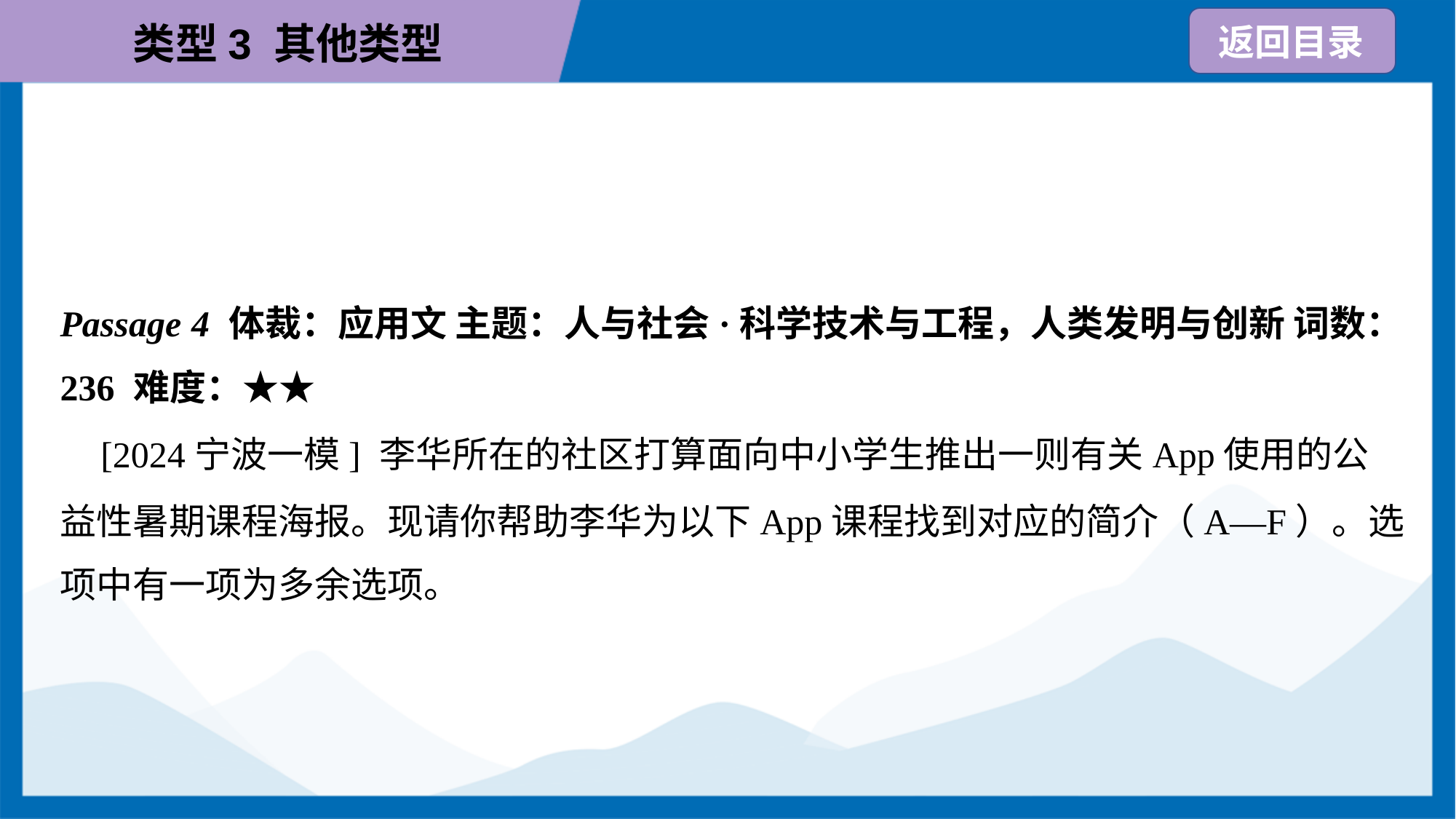

Passage 4 体裁：应用文 主题：人与社会·科学技术与工程，人类发明与创新 词数：
236 难度：★★
    [2024宁波一模] 李华所在的社区打算面向中小学生推出一则有关App使用的公
益性暑期课程海报。现请你帮助李华为以下App课程找到对应的简介（A—F）。选
项中有一项为多余选项。